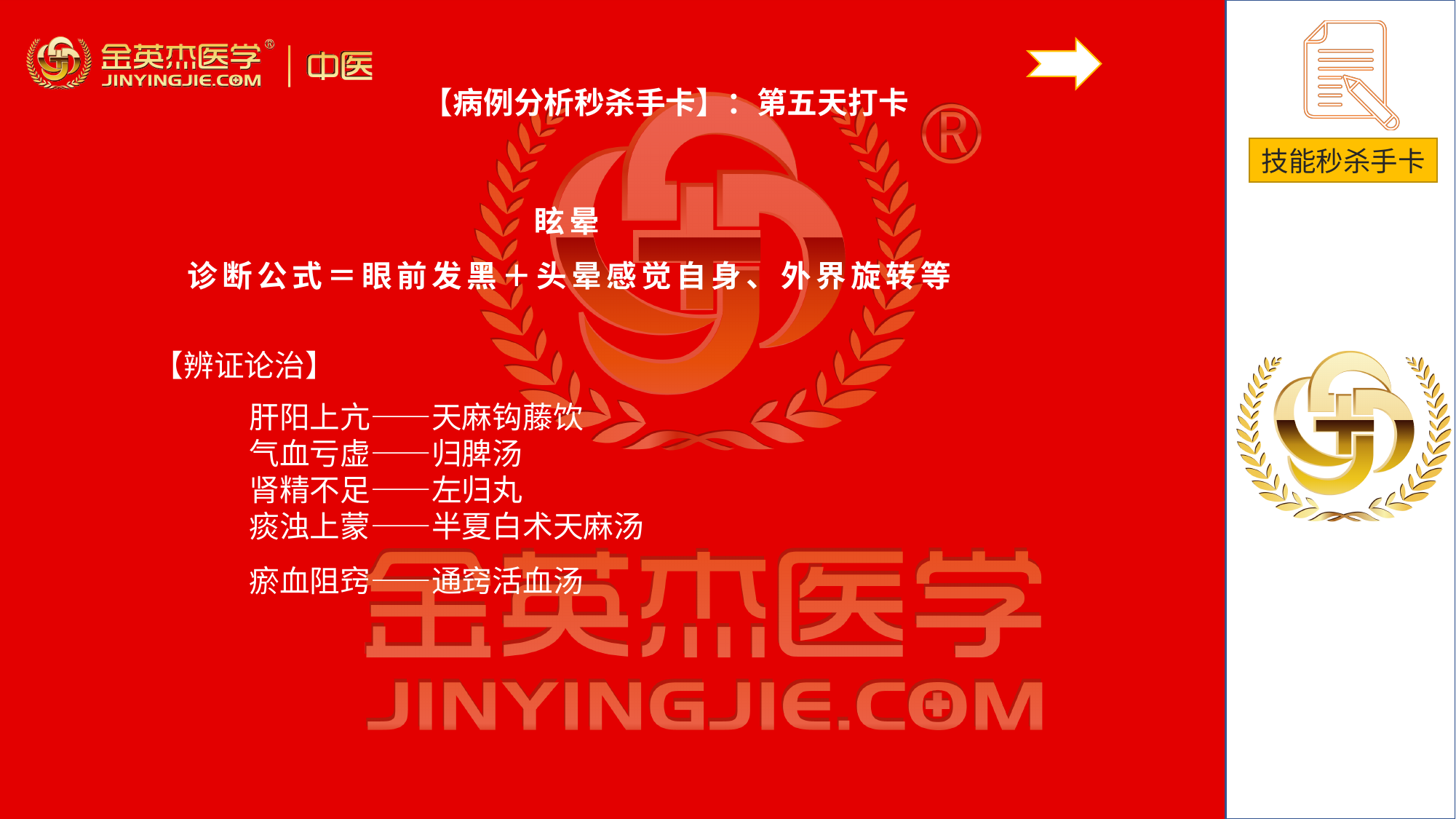

【病例分析秒杀手卡】：第五天打卡
眩晕
诊断公式＝眼前发黑＋头晕感觉自身、外界旋转等
# 【辨证论治】
肝阳上亢——天麻钩藤饮气血亏虚——归脾汤肾精不足——左归丸痰浊上蒙——半夏白术天麻汤瘀血阻窍——通窍活血汤